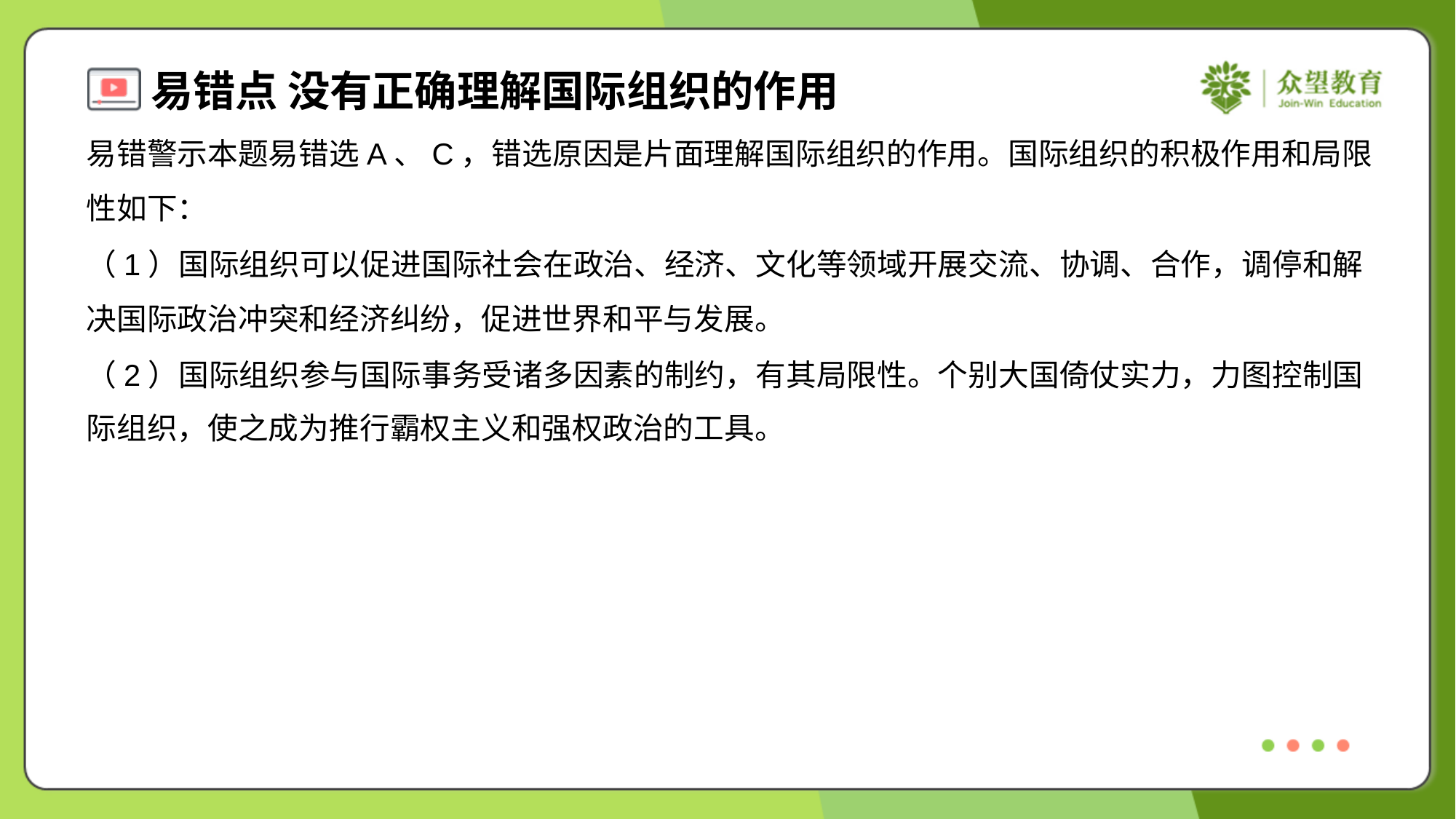

易错警示本题易错选A、C，错选原因是片面理解国际组织的作用。国际组织的积极作用和局限
性如下：
（1）国际组织可以促进国际社会在政治、经济、文化等领域开展交流、协调、合作，调停和解
决国际政治冲突和经济纠纷，促进世界和平与发展。
（2）国际组织参与国际事务受诸多因素的制约，有其局限性。个别大国倚仗实力，力图控制国
际组织，使之成为推行霸权主义和强权政治的工具。